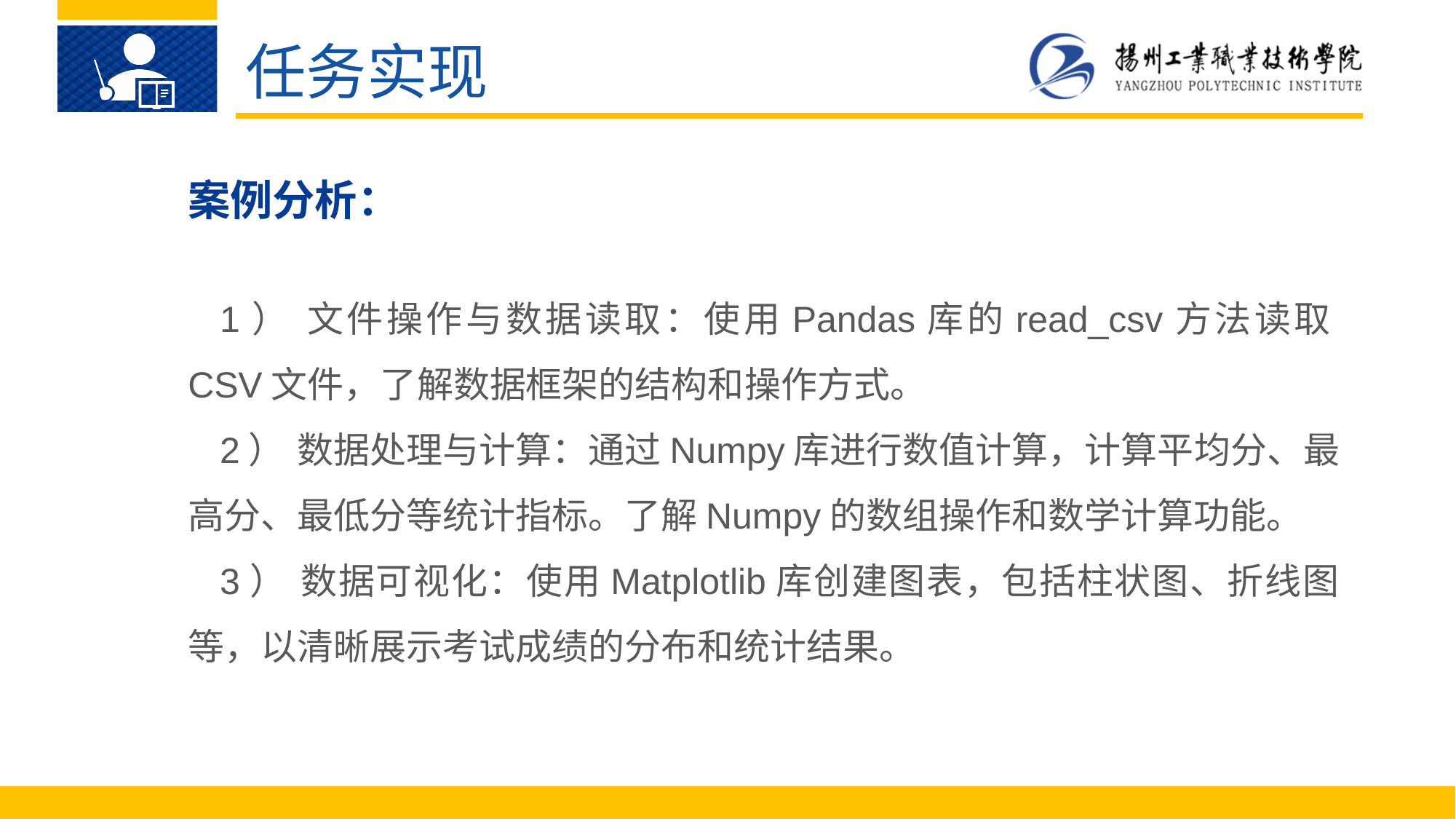

任务实现
案例分析：
1）	文件操作与数据读取：使用Pandas库的read_csv方法读取CSV文件，了解数据框架的结构和操作方式。
2）	数据处理与计算：通过Numpy库进行数值计算，计算平均分、最高分、最低分等统计指标。了解Numpy的数组操作和数学计算功能。
3）	数据可视化：使用Matplotlib库创建图表，包括柱状图、折线图等，以清晰展示考试成绩的分布和统计结果。